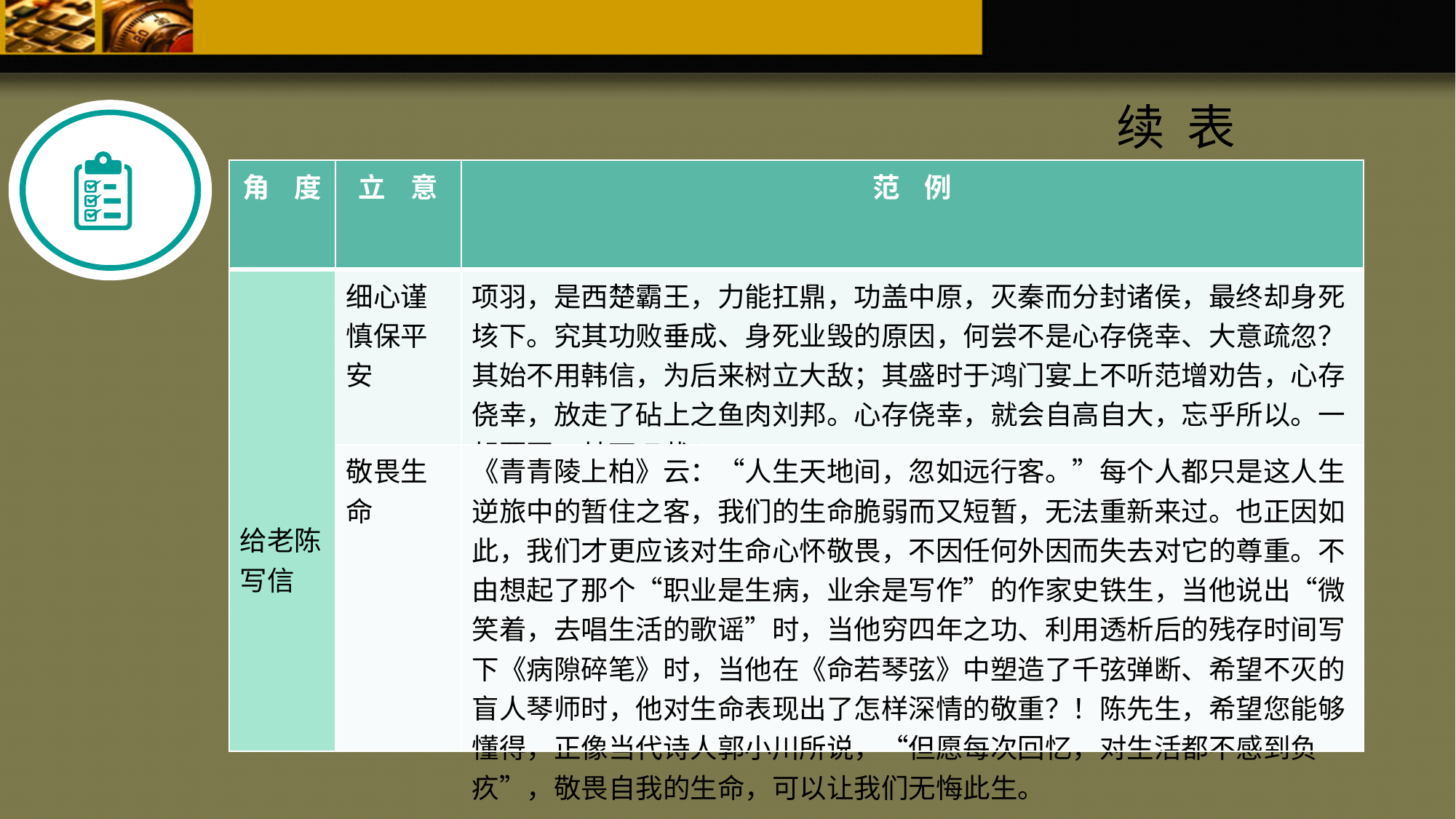

续  表

| 角 度 | 立 意 | 范 例 |
| --- | --- | --- |
| 给老陈 写信 | 细心谨慎保平安 | 项羽，是西楚霸王，力能扛鼎，功盖中原，灭秦而分封诸侯，最终却身死垓下。究其功败垂成、身死业毁的原因，何尝不是心存侥幸、大意疏忽？其始不用韩信，为后来树立大敌；其盛时于鸿门宴上不听范增劝告，心存侥幸，放走了砧上之鱼肉刘邦。心存侥幸，就会自高自大，忘乎所以。一朝覆灭，其可叹哉！ |
|  | 敬畏生命 | 《青青陵上柏》云：“人生天地间，忽如远行客。”每个人都只是这人生逆旅中的暂住之客，我们的生命脆弱而又短暂，无法重新来过。也正因如此，我们才更应该对生命心怀敬畏，不因任何外因而失去对它的尊重。不由想起了那个“职业是生病，业余是写作”的作家史铁生，当他说出“微笑着，去唱生活的歌谣”时，当他穷四年之功、利用透析后的残存时间写下《病隙碎笔》时，当他在《命若琴弦》中塑造了千弦弹断、希望不灭的盲人琴师时，他对生命表现出了怎样深情的敬重？！陈先生，希望您能够懂得，正像当代诗人郭小川所说，“但愿每次回忆，对生活都不感到负疚”，敬畏自我的生命，可以让我们无悔此生。 |